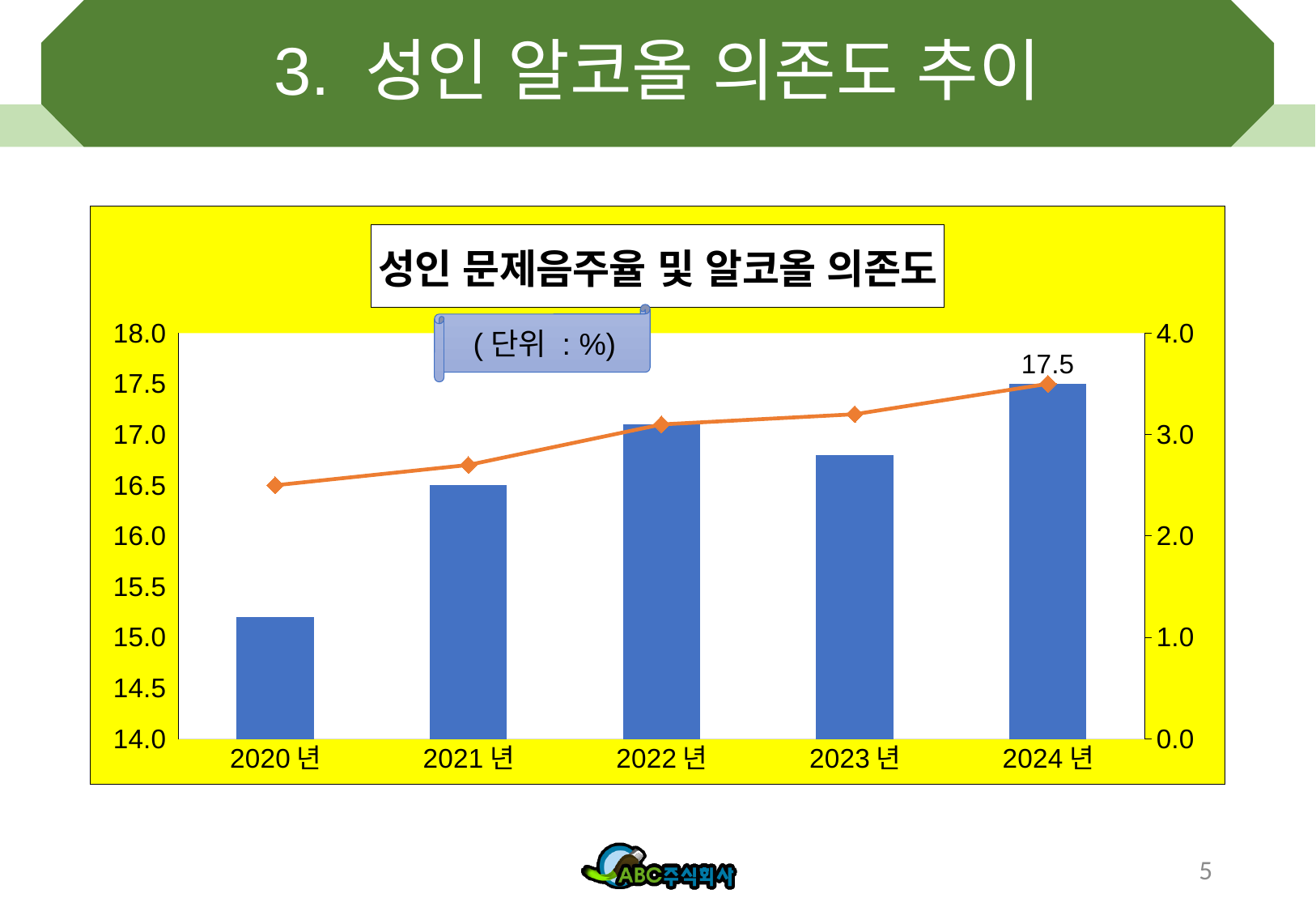

# 3. 성인 알코올 의존도 추이

### Chart: 성인 문제음주율 및 알코올 의존도

| Category | 문제음주율 | 알코올 의존도 |
|---|---|---|
| 2020년 | 15.2 | 2.5 |
| 2021년 | 16.5 | 2.7 |
| 2022년 | 17.1 | 3.1 |
| 2023년 | 16.8 | 3.2 |
| 2024년 | 17.5 | 3.5 |
(단위 : %)
5